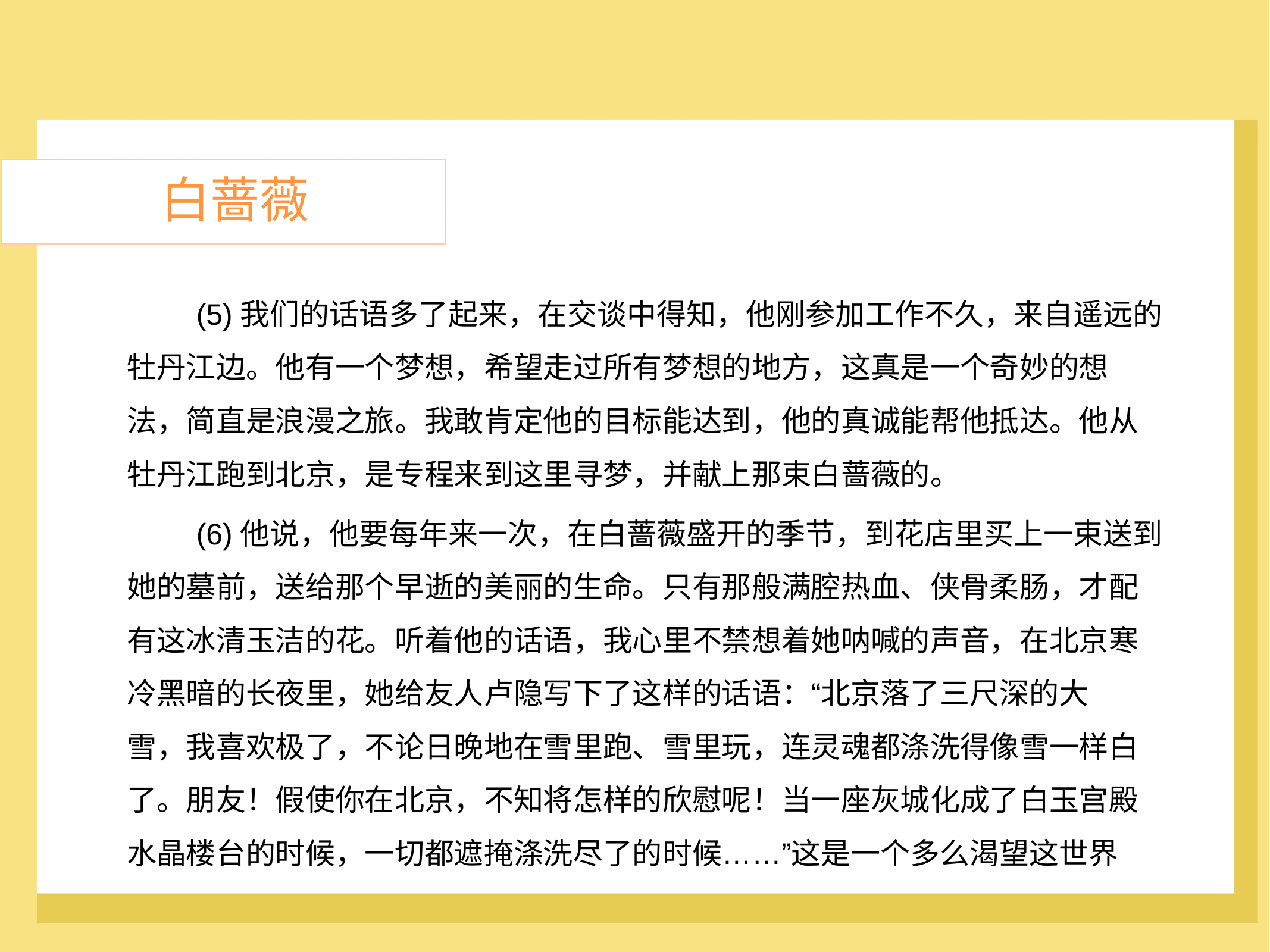

白蔷薇
	(5)我们的话语多了起来，在交谈中得知，他刚参加工作不久，来自遥远的

牡丹江边。他有一个梦想，希望走过所有梦想的地方，这真是一个奇妙的想

法，简直是浪漫之旅。我敢肯定他的目标能达到，他的真诚能帮他抵达。他从

牡丹江跑到北京，是专程来到这里寻梦，并献上那束白蔷薇的。
	(6)他说，他要每年来一次，在白蔷薇盛开的季节，到花店里买上一束送到

她的墓前，送给那个早逝的美丽的生命。只有那般满腔热血、侠骨柔肠，才配

有这冰清玉洁的花。听着他的话语，我心里不禁想着她呐喊的声音，在北京寒

冷黑暗的长夜里，她给友人卢隐写下了这样的话语：“北京落了三尺深的大

雪，我喜欢极了，不论日晚地在雪里跑、雪里玩，连灵魂都涤洗得像雪一样白

了。朋友！假使你在北京，不知将怎样的欣慰呢！当一座灰城化成了白玉宫殿

水晶楼台的时候，一切都遮掩涤洗尽了的时候……”这是一个多么渴望这世界